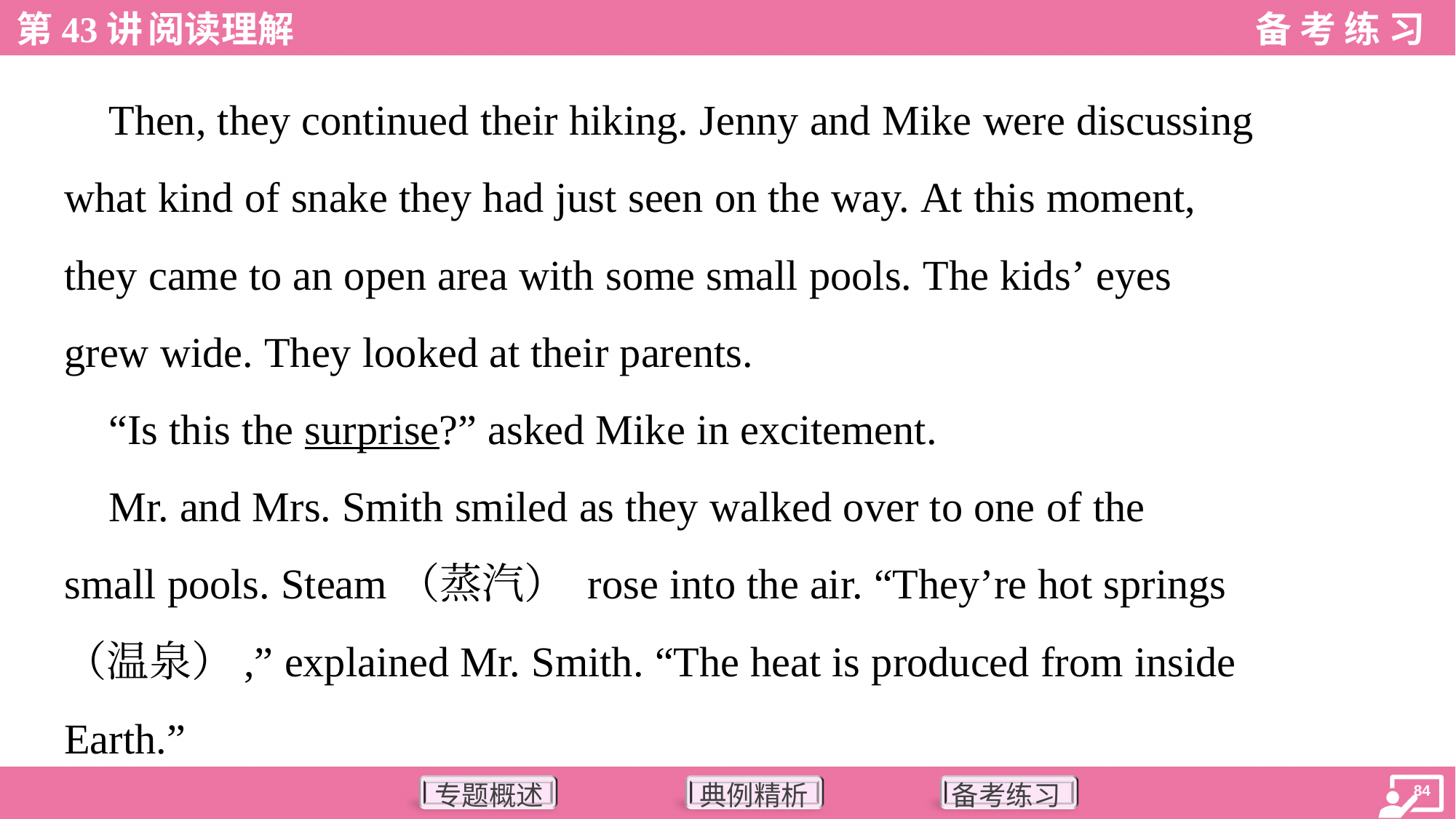

Then, they continued their hiking. Jenny and Mike were discussing
what kind of snake they had just seen on the way. At this moment,
they came to an open area with some small pools. The kids’ eyes
grew wide. They looked at their parents.
    “Is this the surprise?” asked Mike in excitement.
    Mr. and Mrs. Smith smiled as they walked over to one of the
small pools. Steam（蒸汽） rose into the air. “They’re hot springs
（温泉）,” explained Mr. Smith. “The heat is produced from inside
Earth.”